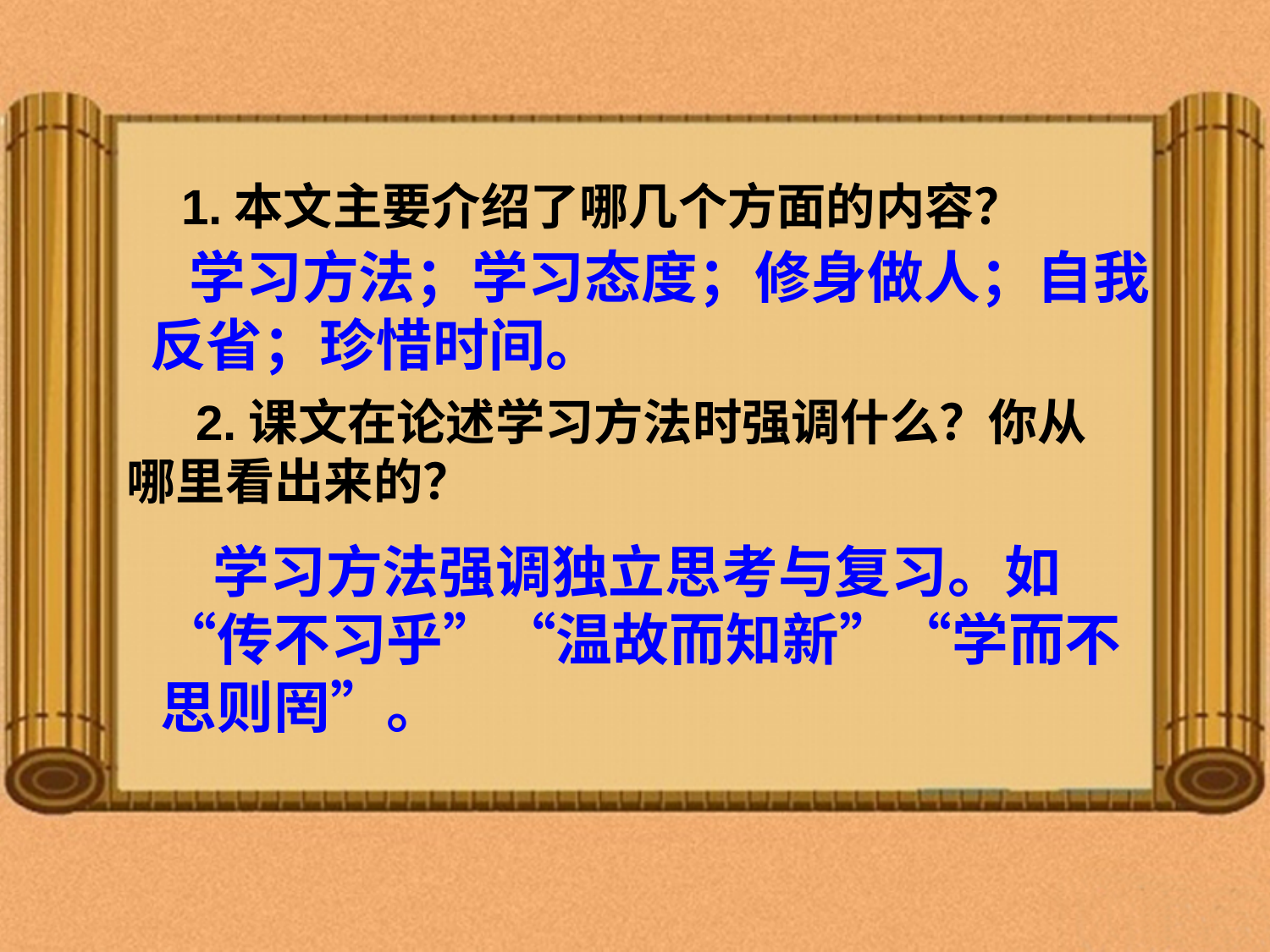

1.本文主要介绍了哪几个方面的内容？
  学习方法；学习态度；修身做人；自我反省；珍惜时间。
     2.课文在论述学习方法时强调什么？你从哪里看出来的？
# 学习方法强调独立思考与复习。如“传不习乎”“温故而知新”“学而不思则罔”。